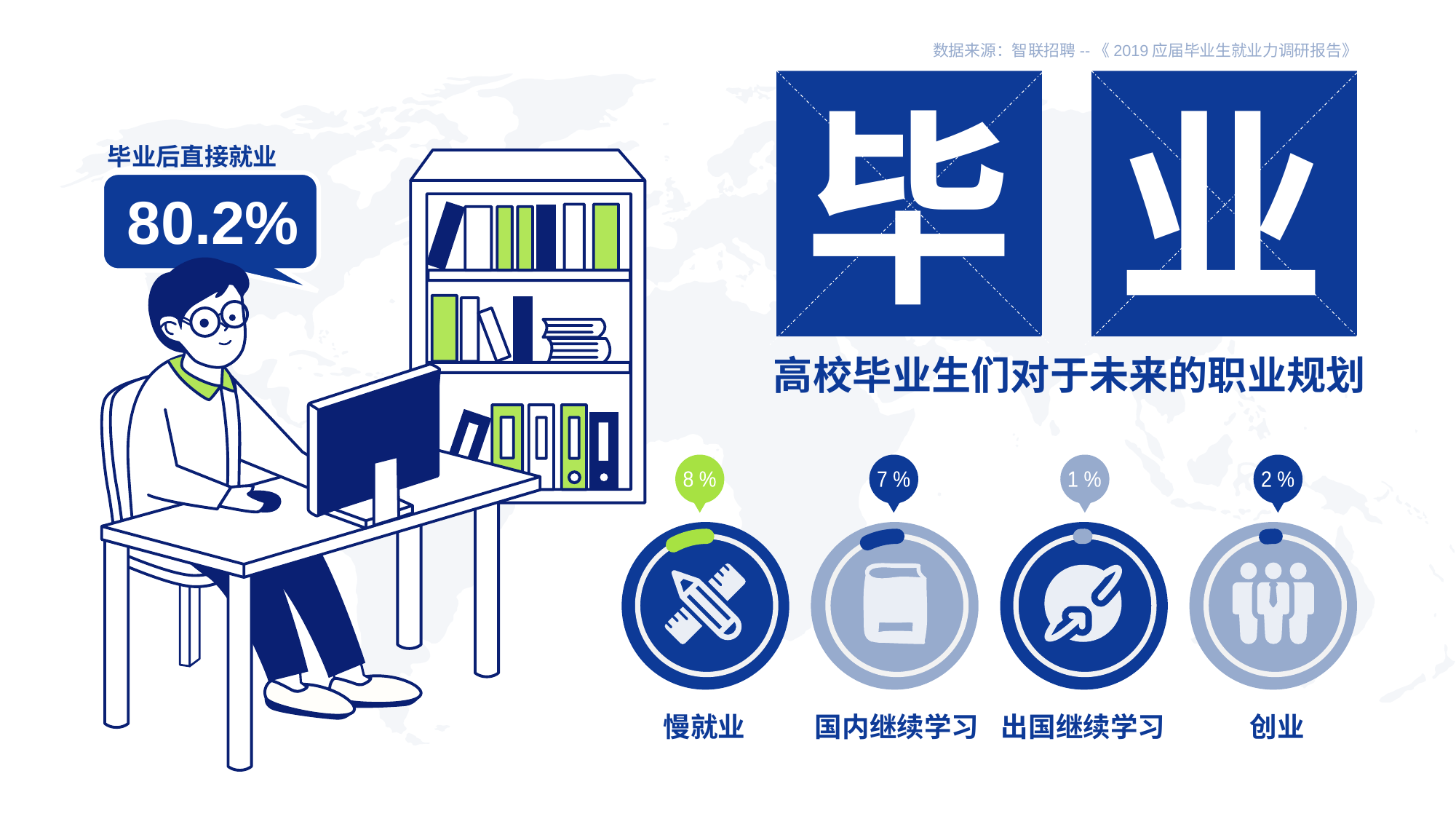

数据来源：智 联招聘--《2019应届毕业生就业力调研报告》

毕
业

毕 业后直接就业

8 0.2%

高校毕 业生们对于未来的职业规划

8 %
7 %
1 %
2 %

慢 就业
国 内继续学习
出 国继续学习
创 业